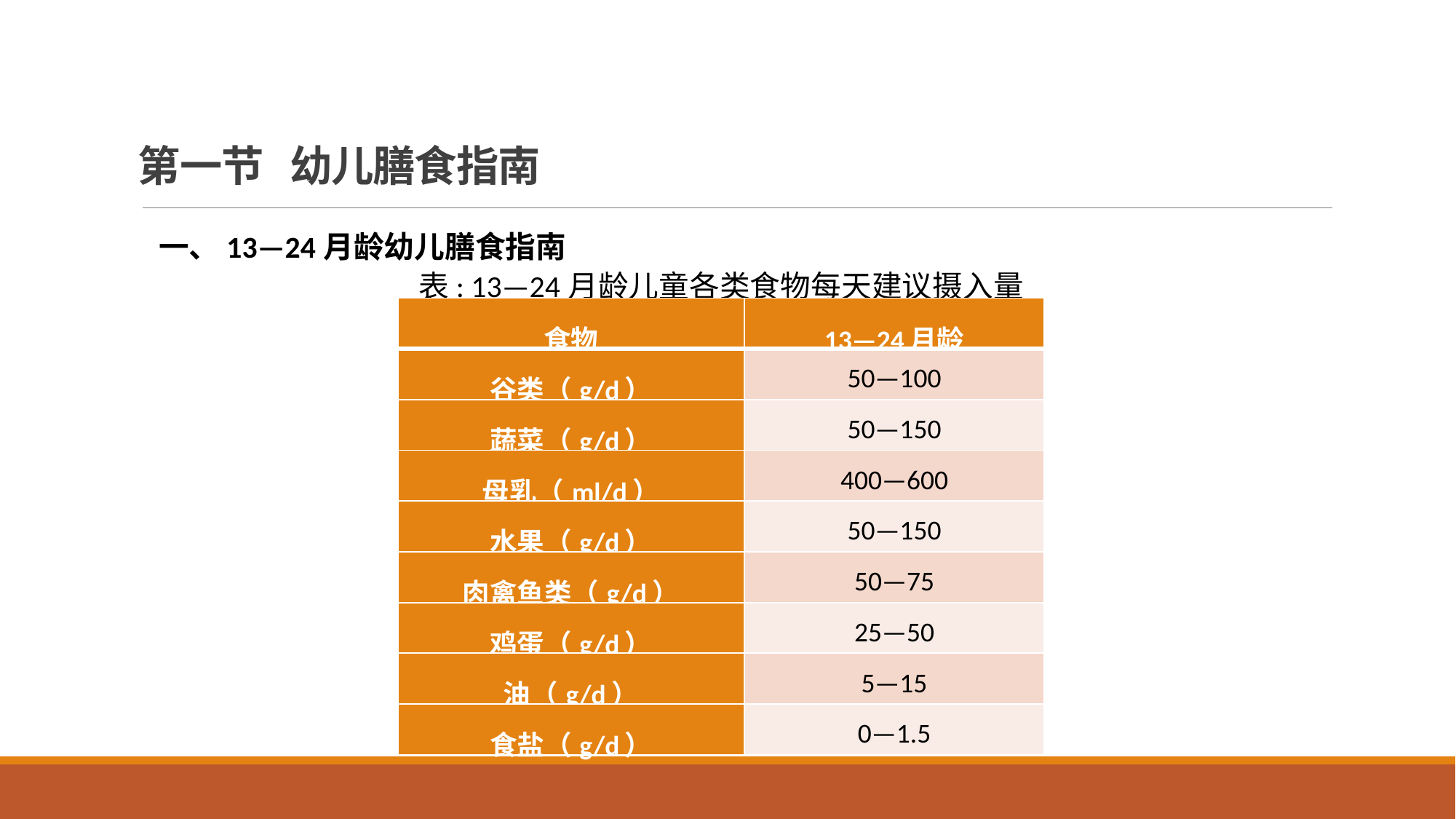

# 第一节   幼儿膳食指南
一、13—24月龄幼儿膳食指南
表: 13—24月龄儿童各类食物每天建议摄入量
| 食物 | 13—24月龄 |
| --- | --- |
| 谷类（g/d） | 50—100 |
| 蔬菜（g/d） | 50—150 |
| 母乳（ml/d） | 400—600 |
| 水果（g/d） | 50—150 |
| 肉禽鱼类（g/d） | 50—75 |
| 鸡蛋（g/d） | 25—50 |
| 油（g/d） | 5—15 |
| 食盐（g/d） | 0—1.5 |